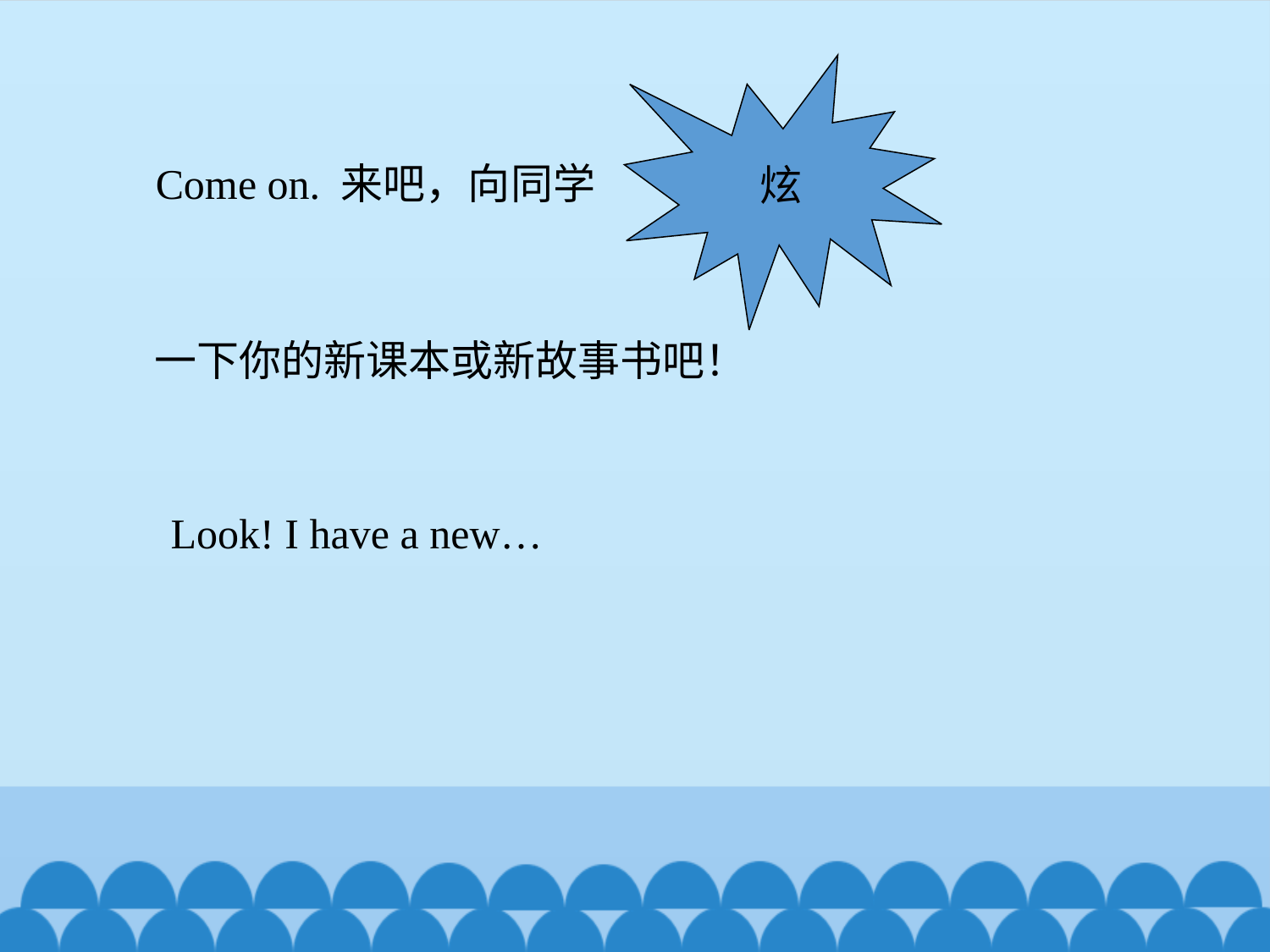

炫
Come on. 来吧，向同学
一下你的新课本或新故事书吧！
Look! I have a new…